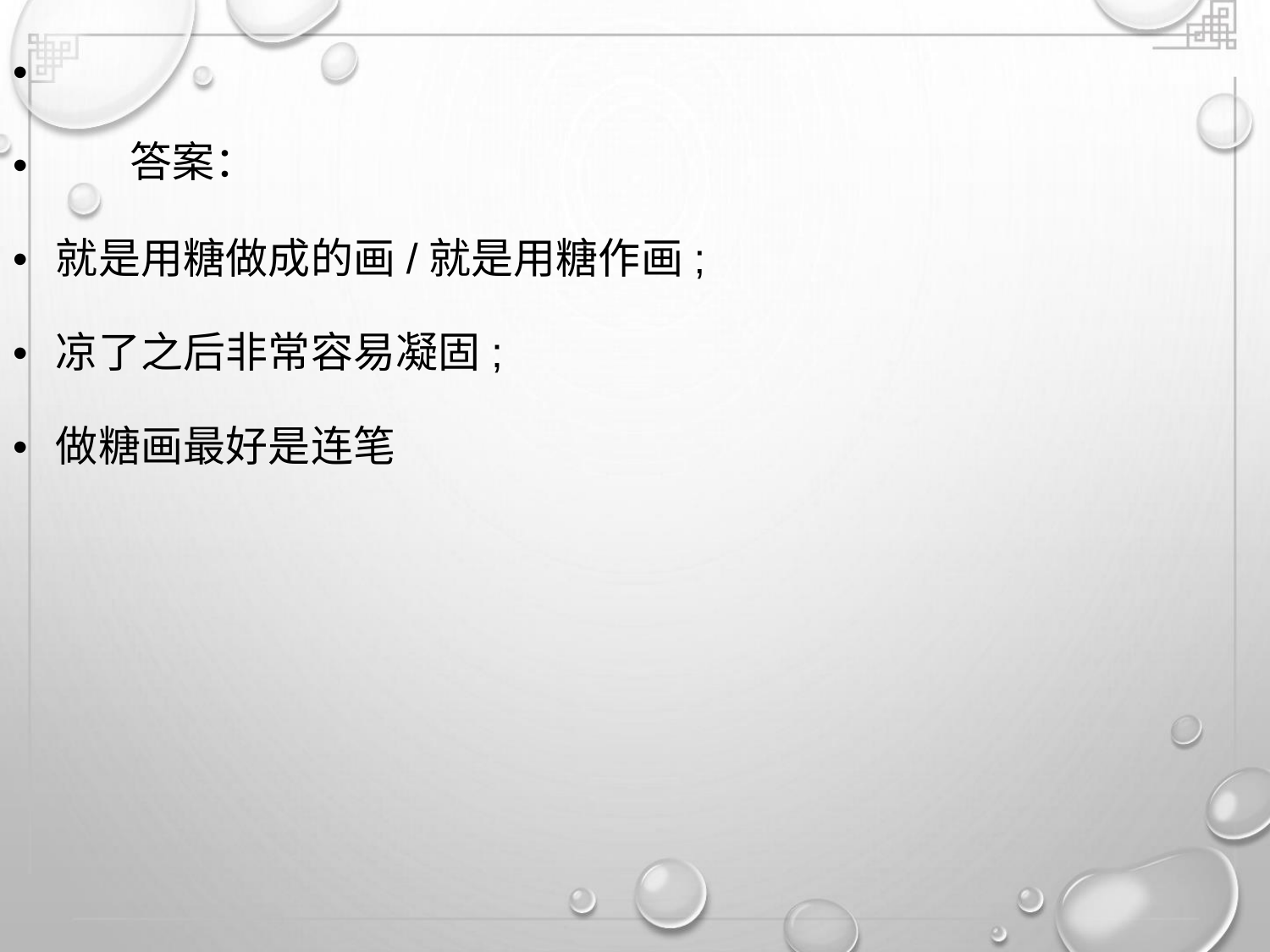

•
•
答案：
• 就是用糖做成的画/就是用糖作画;
• 凉了之后非常容易凝固;
• 做糖画最好是连笔